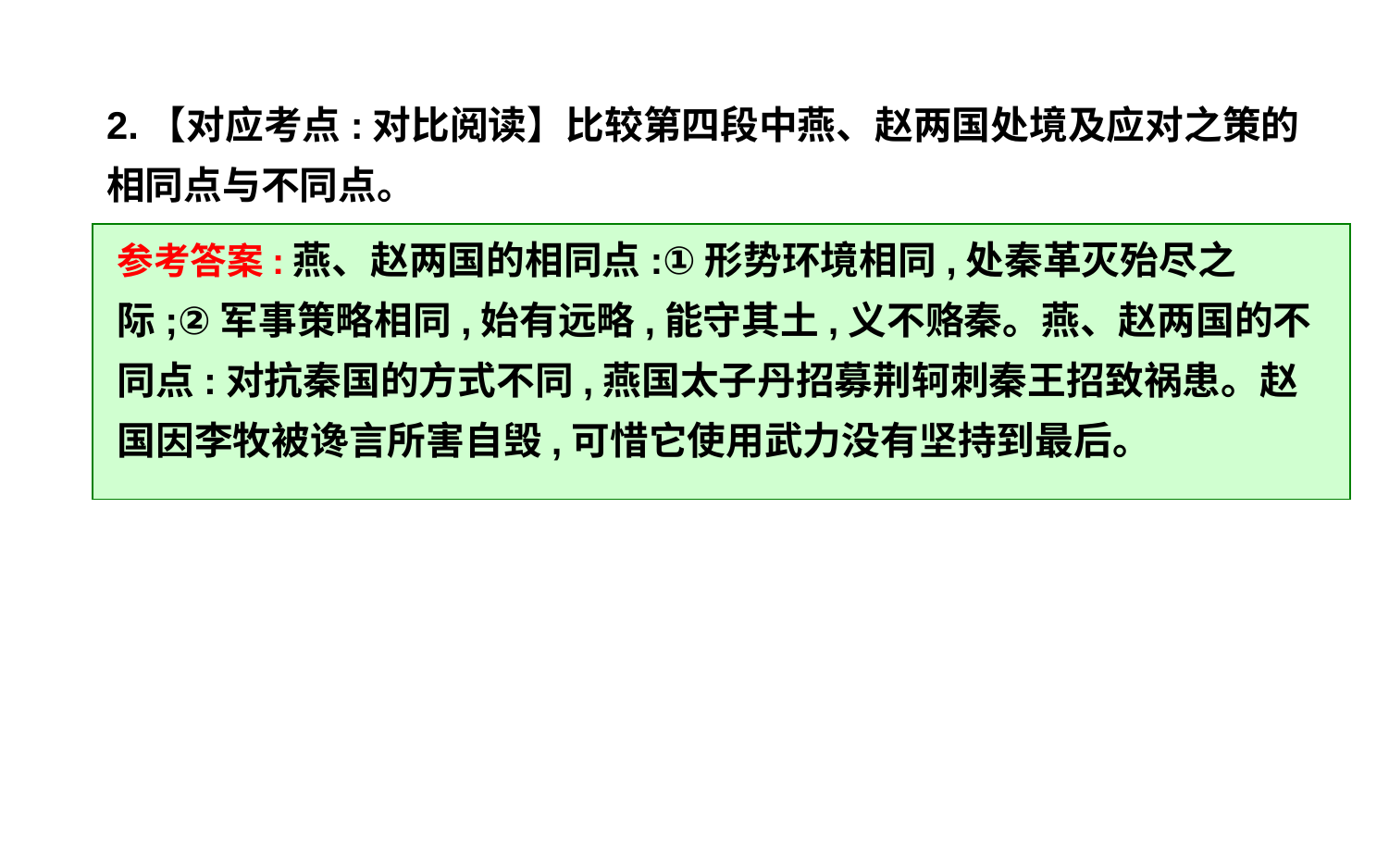

2.【对应考点:对比阅读】比较第四段中燕、赵两国处境及应对之策的相同点与不同点。
参考答案:燕、赵两国的相同点:①形势环境相同,处秦革灭殆尽之际;②军事策略相同,始有远略,能守其土,义不赂秦。燕、赵两国的不同点:对抗秦国的方式不同,燕国太子丹招募荆轲刺秦王招致祸患。赵国因李牧被谗言所害自毁,可惜它使用武力没有坚持到最后。